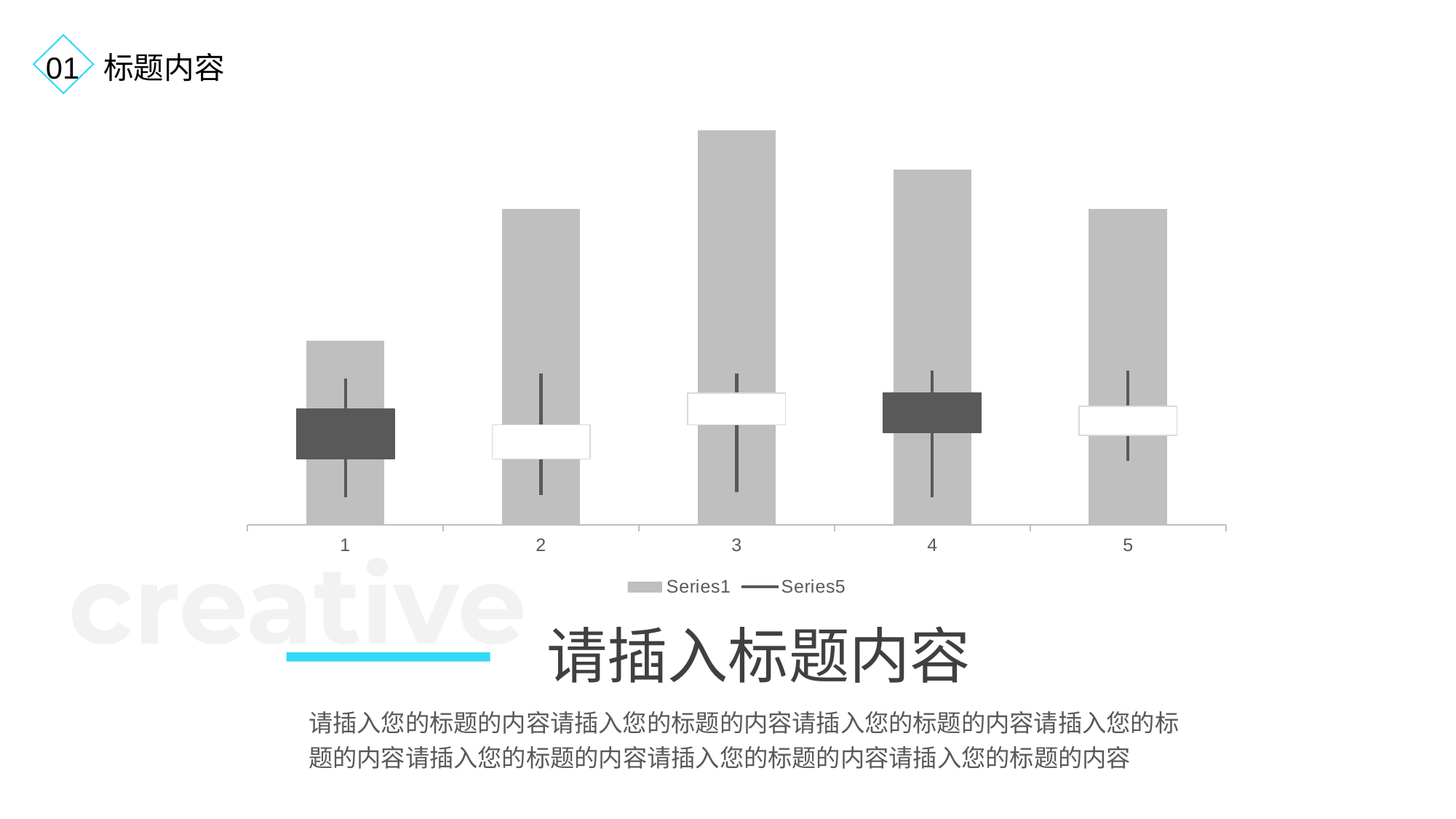

01  标题内容

[unsupported chart]

creative
请插入标题内容

请插入您的标题的内容请插入您的标题的内容请插入您的标题的内容请插入您的标题的内容请插入您的标题的内容请插入您的标题的内容请插入您的标题的内容